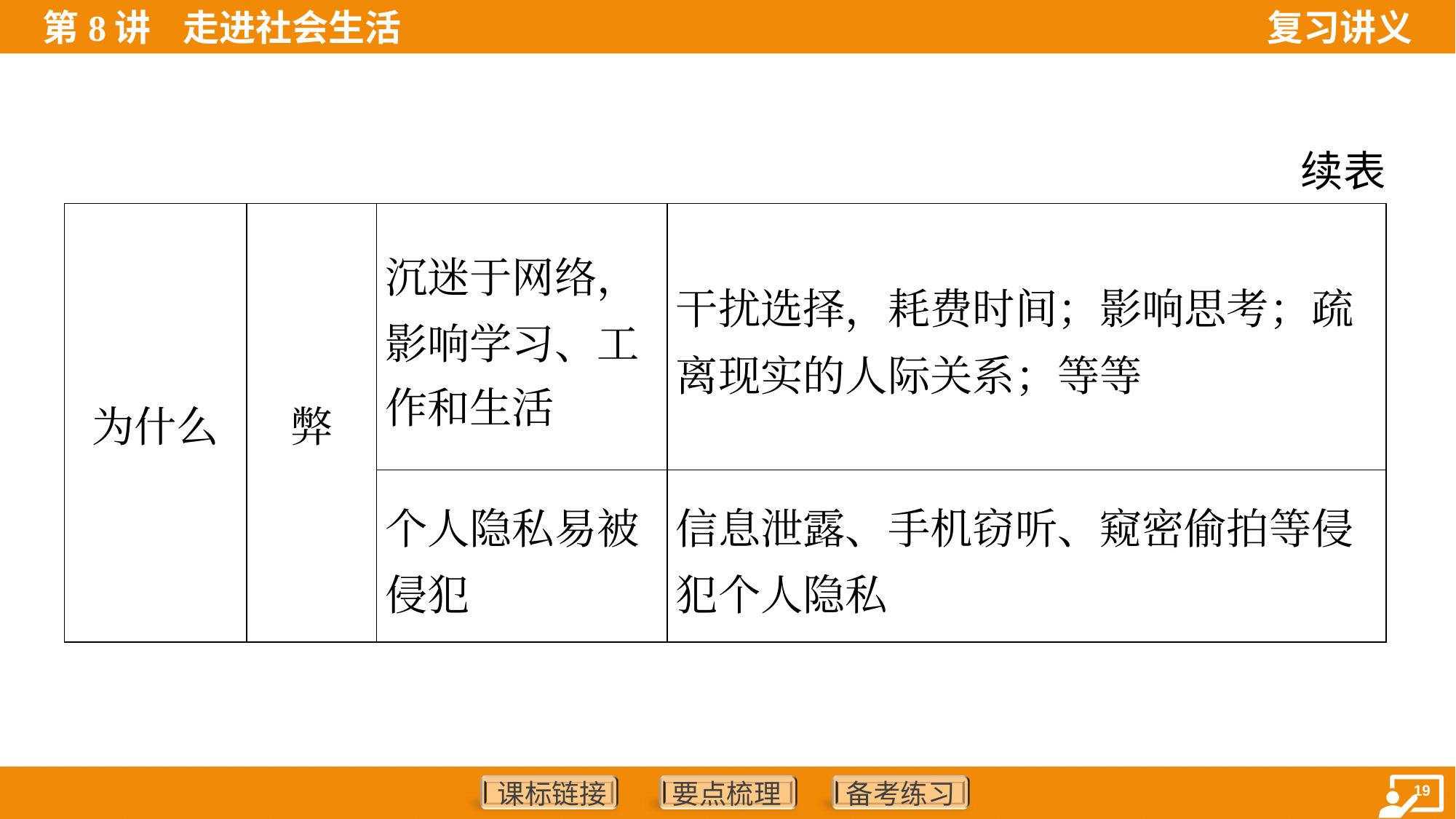

续表
| 为什么 | 弊 | 沉迷于网络，影响学习、工 作和生活 | 干扰选择，耗费时间；影响思考；疏离现实的人际关系；等等 |
| --- | --- | --- | --- |
|  |  | 个人隐私易被侵犯 | 信息泄露、手机窃听、窥密偷拍等侵犯个人隐私 |